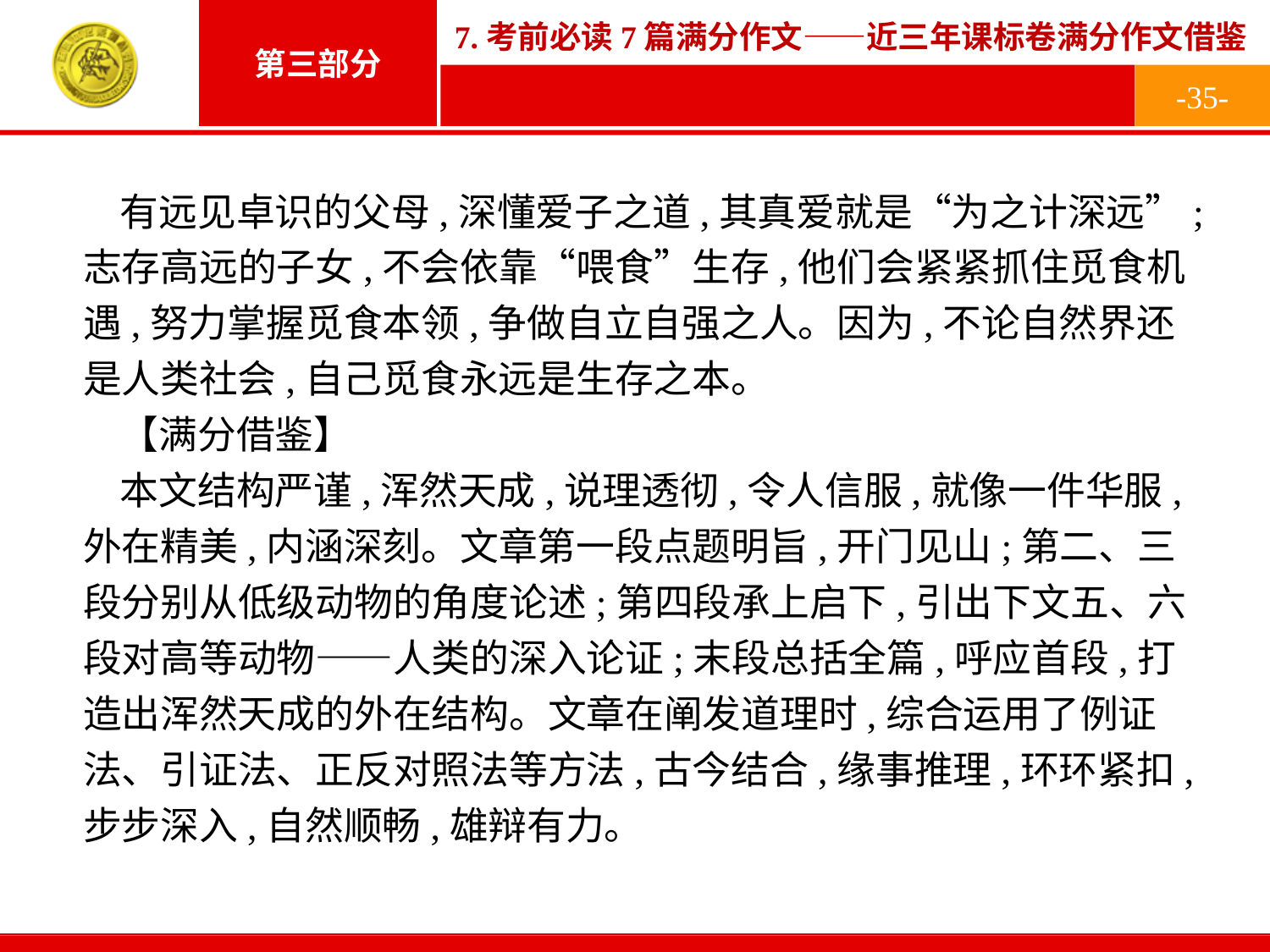

-35-
有远见卓识的父母,深懂爱子之道,其真爱就是“为之计深远”;志存高远的子女,不会依靠“喂食”生存,他们会紧紧抓住觅食机遇,努力掌握觅食本领,争做自立自强之人。因为,不论自然界还是人类社会,自己觅食永远是生存之本。
【满分借鉴】
本文结构严谨,浑然天成,说理透彻,令人信服,就像一件华服,外在精美,内涵深刻。文章第一段点题明旨,开门见山;第二、三段分别从低级动物的角度论述;第四段承上启下,引出下文五、六段对高等动物——人类的深入论证;末段总括全篇,呼应首段,打造出浑然天成的外在结构。文章在阐发道理时,综合运用了例证法、引证法、正反对照法等方法,古今结合,缘事推理,环环紧扣,步步深入,自然顺畅,雄辩有力。